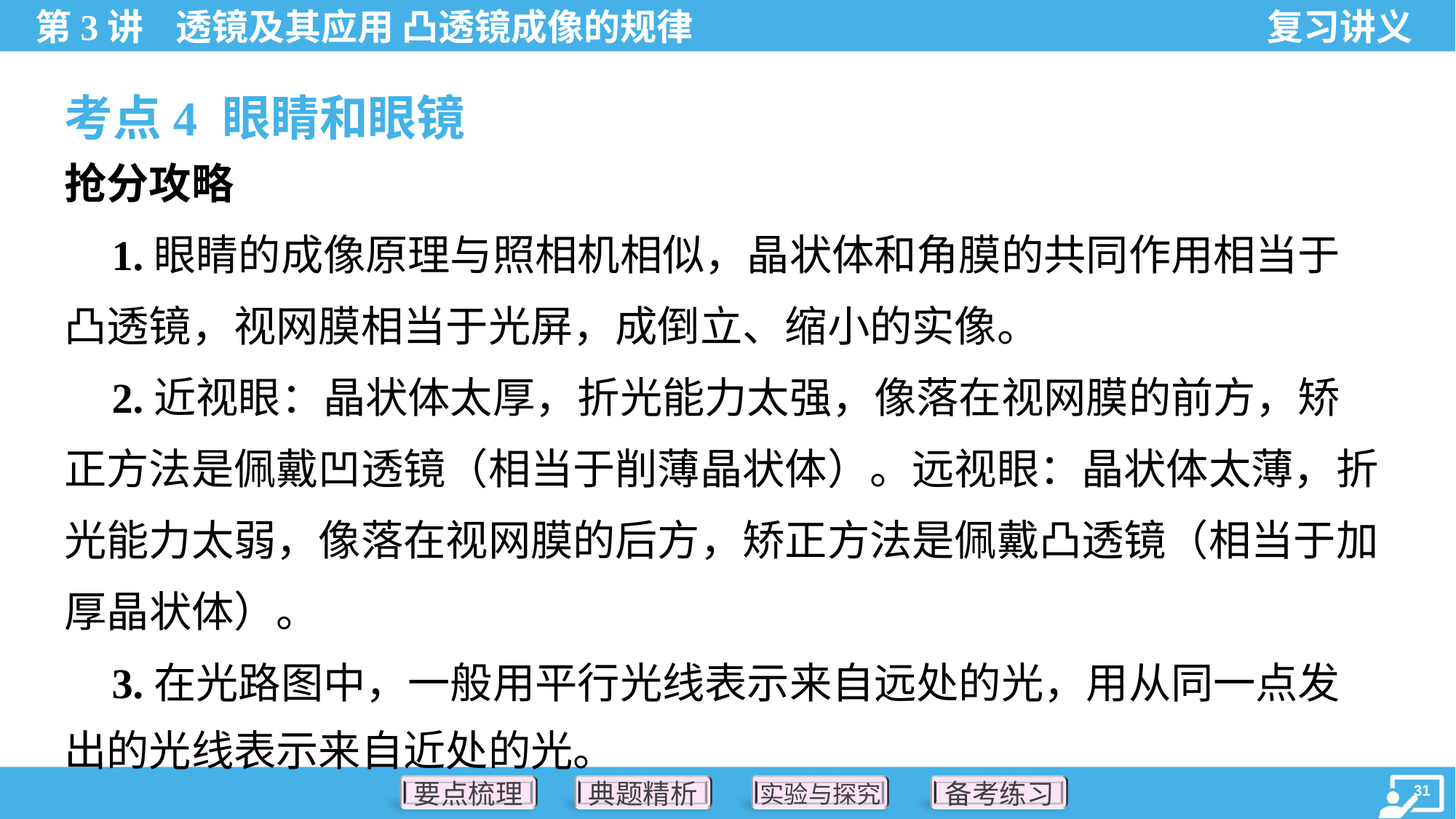

考点4 眼睛和眼镜
抢分攻略
    1.眼睛的成像原理与照相机相似，晶状体和角膜的共同作用相当于
凸透镜，视网膜相当于光屏，成倒立、缩小的实像。
    2.近视眼：晶状体太厚，折光能力太强，像落在视网膜的前方，矫
正方法是佩戴凹透镜（相当于削薄晶状体）。远视眼：晶状体太薄，折
光能力太弱，像落在视网膜的后方，矫正方法是佩戴凸透镜（相当于加
厚晶状体）。
    3.在光路图中，一般用平行光线表示来自远处的光，用从同一点发
出的光线表示来自近处的光。